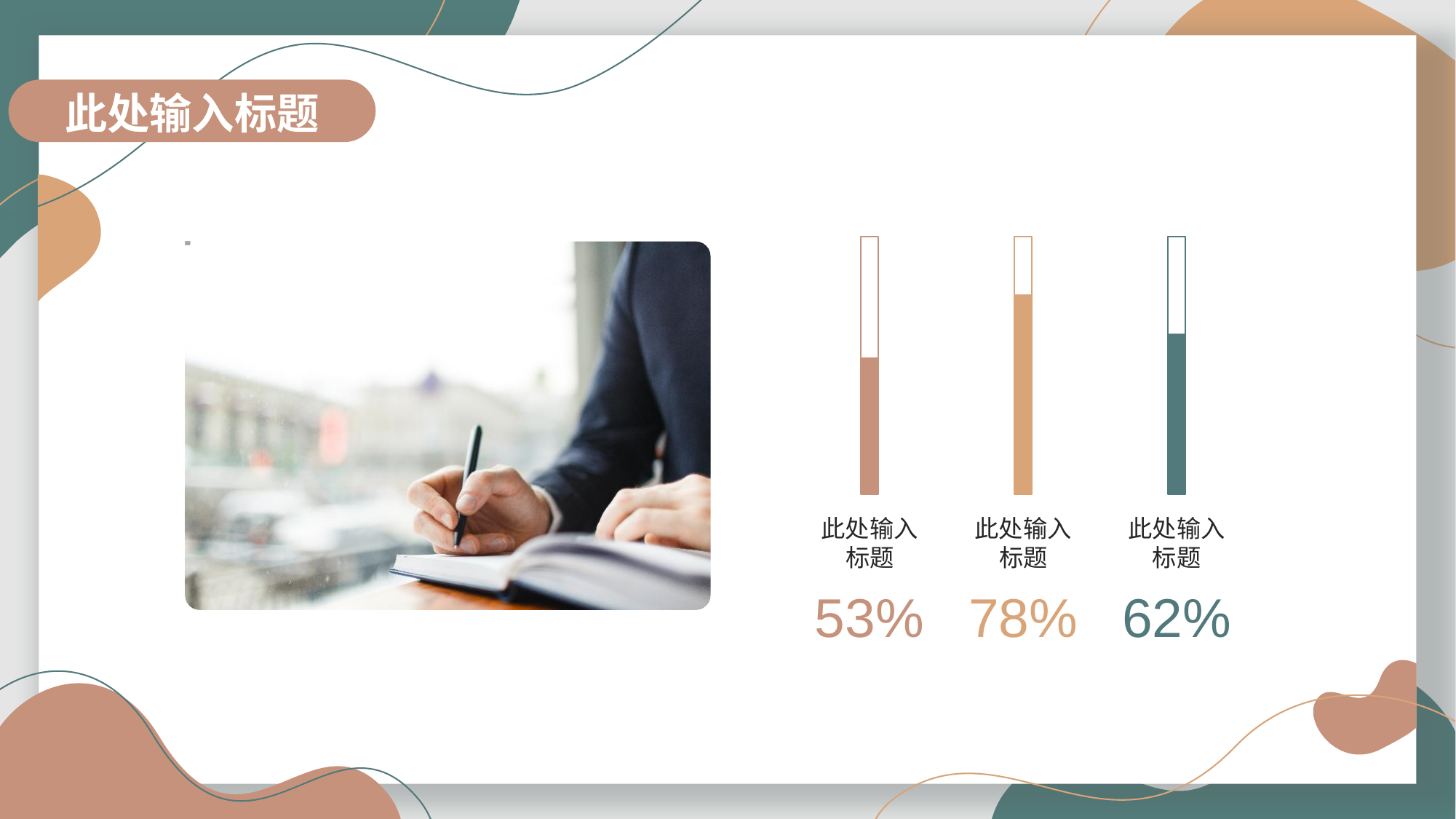

此处输入标题

此处输入标题
此处输入标题
此处输入标题
53%
78%
62%